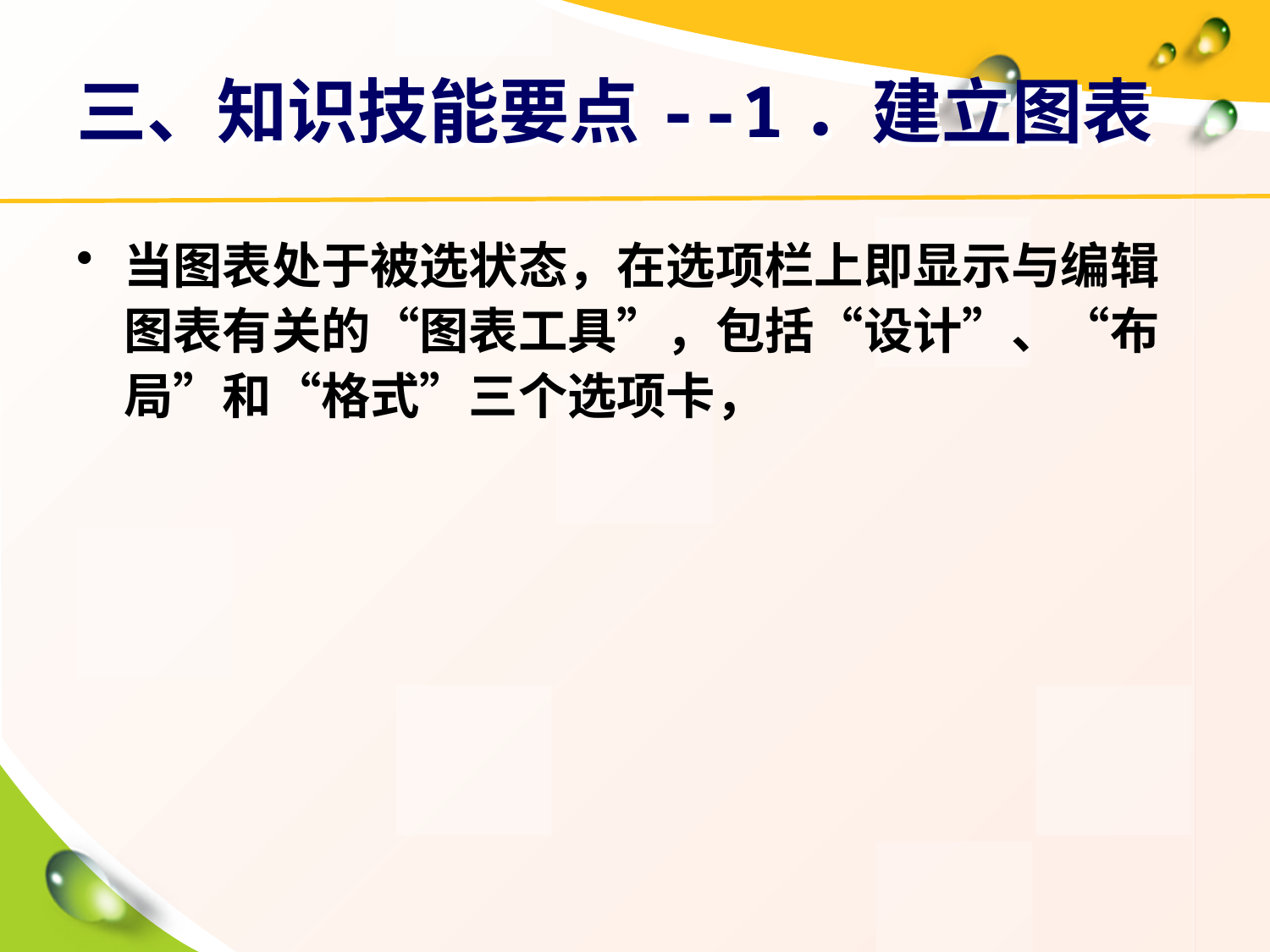

# 三、知识技能要点--1．建立图表
当图表处于被选状态，在选项栏上即显示与编辑图表有关的“图表工具”，包括“设计”、“布局”和“格式”三个选项卡，